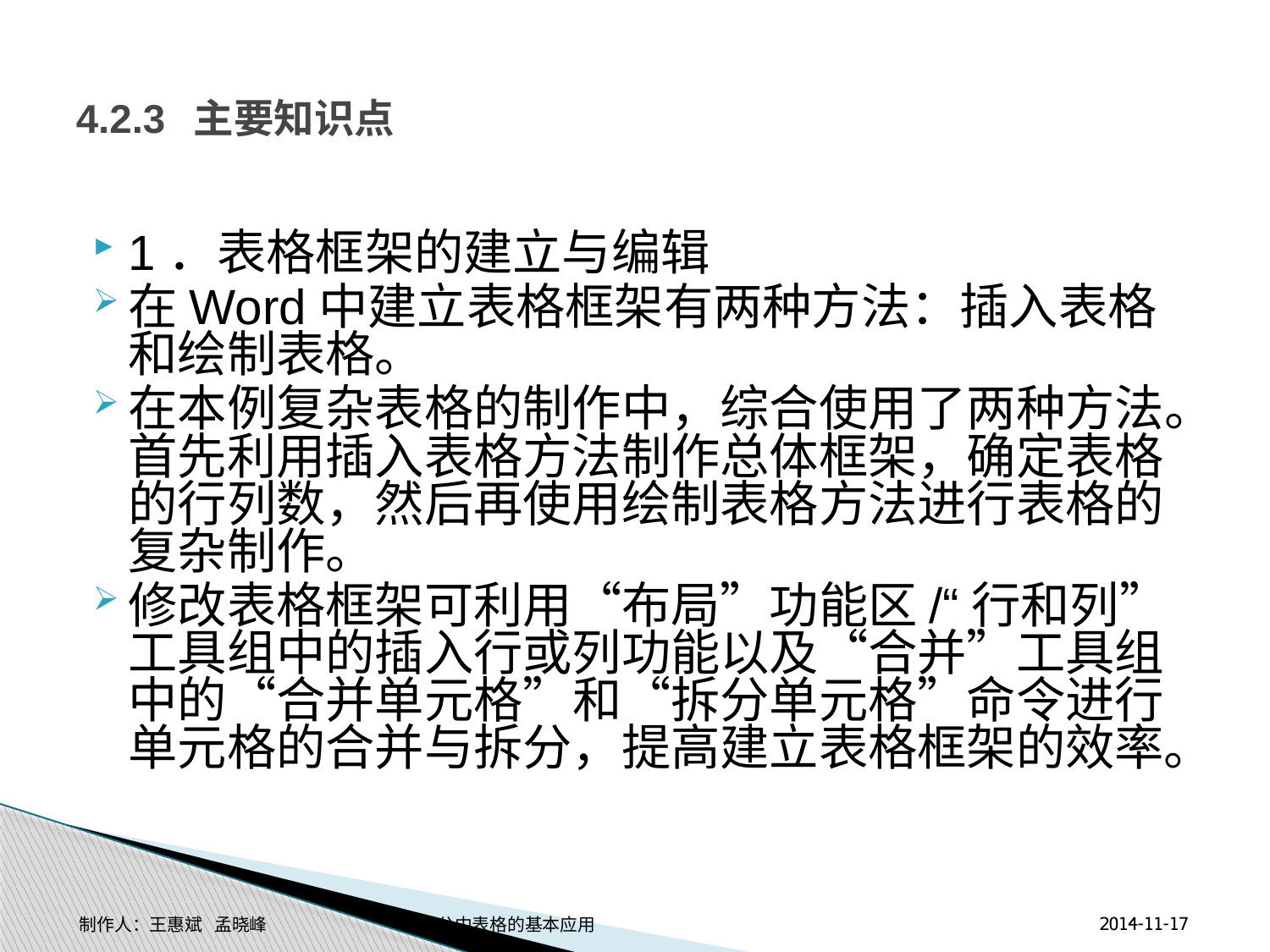

# 4.2.3  主要知识点
1．表格框架的建立与编辑
在Word中建立表格框架有两种方法：插入表格和绘制表格。
在本例复杂表格的制作中，综合使用了两种方法。首先利用插入表格方法制作总体框架，确定表格的行列数，然后再使用绘制表格方法进行表格的复杂制作。
修改表格框架可利用“布局”功能区/“行和列”工具组中的插入行或列功能以及“合并”工具组中的“合并单元格”和“拆分单元格”命令进行单元格的合并与拆分，提高建立表格框架的效率。
2014-11-17
制作人：王惠斌   孟晓峰                                      办公中表格的基本应用